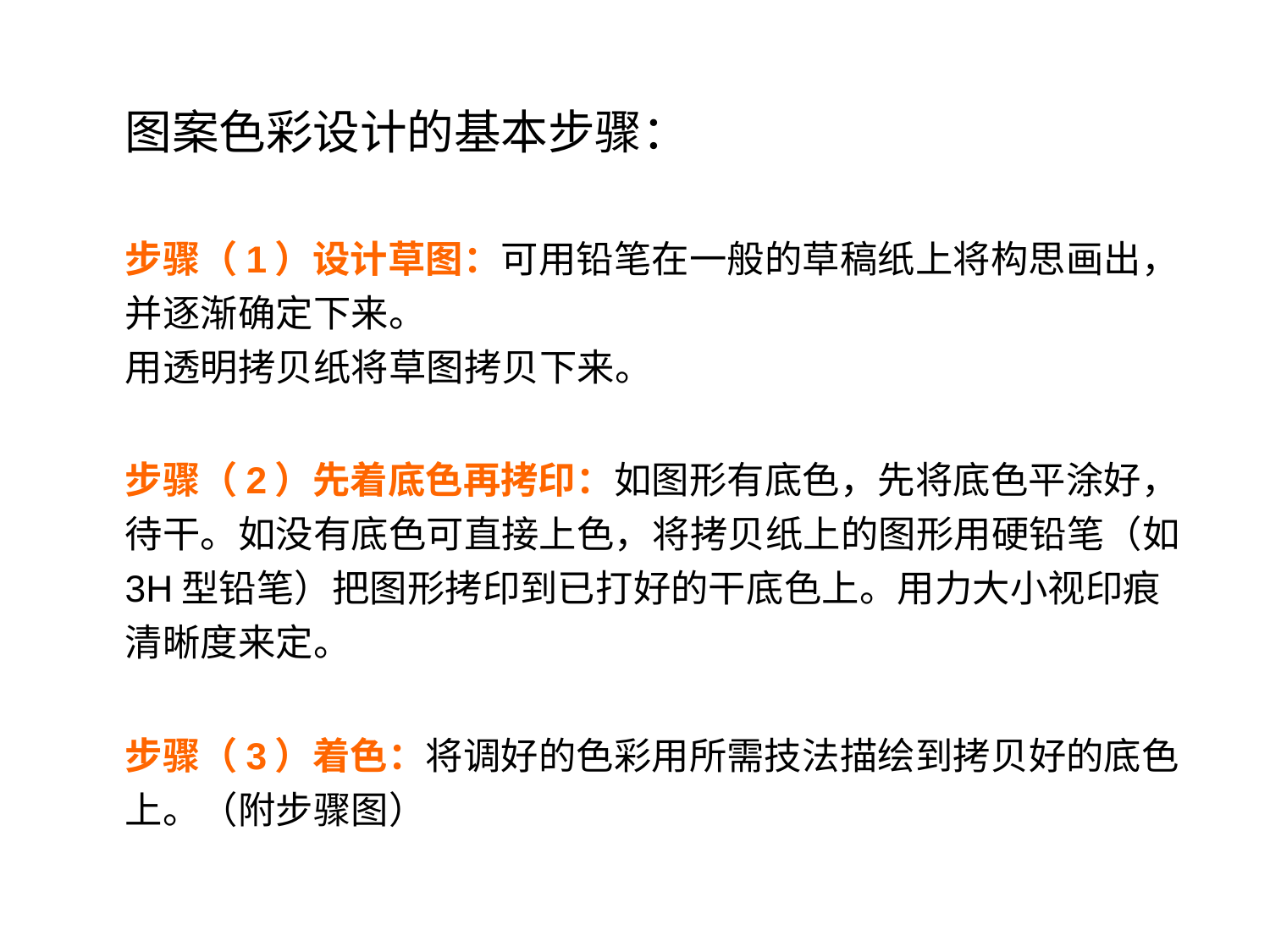

图案色彩设计的基本步骤：
步骤（1）设计草图：可用铅笔在一般的草稿纸上将构思画出，并逐渐确定下来。
用透明拷贝纸将草图拷贝下来。
步骤（2）先着底色再拷印：如图形有底色，先将底色平涂好，待干。如没有底色可直接上色，将拷贝纸上的图形用硬铅笔（如 3H型铅笔）把图形拷印到已打好的干底色上。用力大小视印痕清晰度来定。
步骤（3）着色：将调好的色彩用所需技法描绘到拷贝好的底色上。（附步骤图）